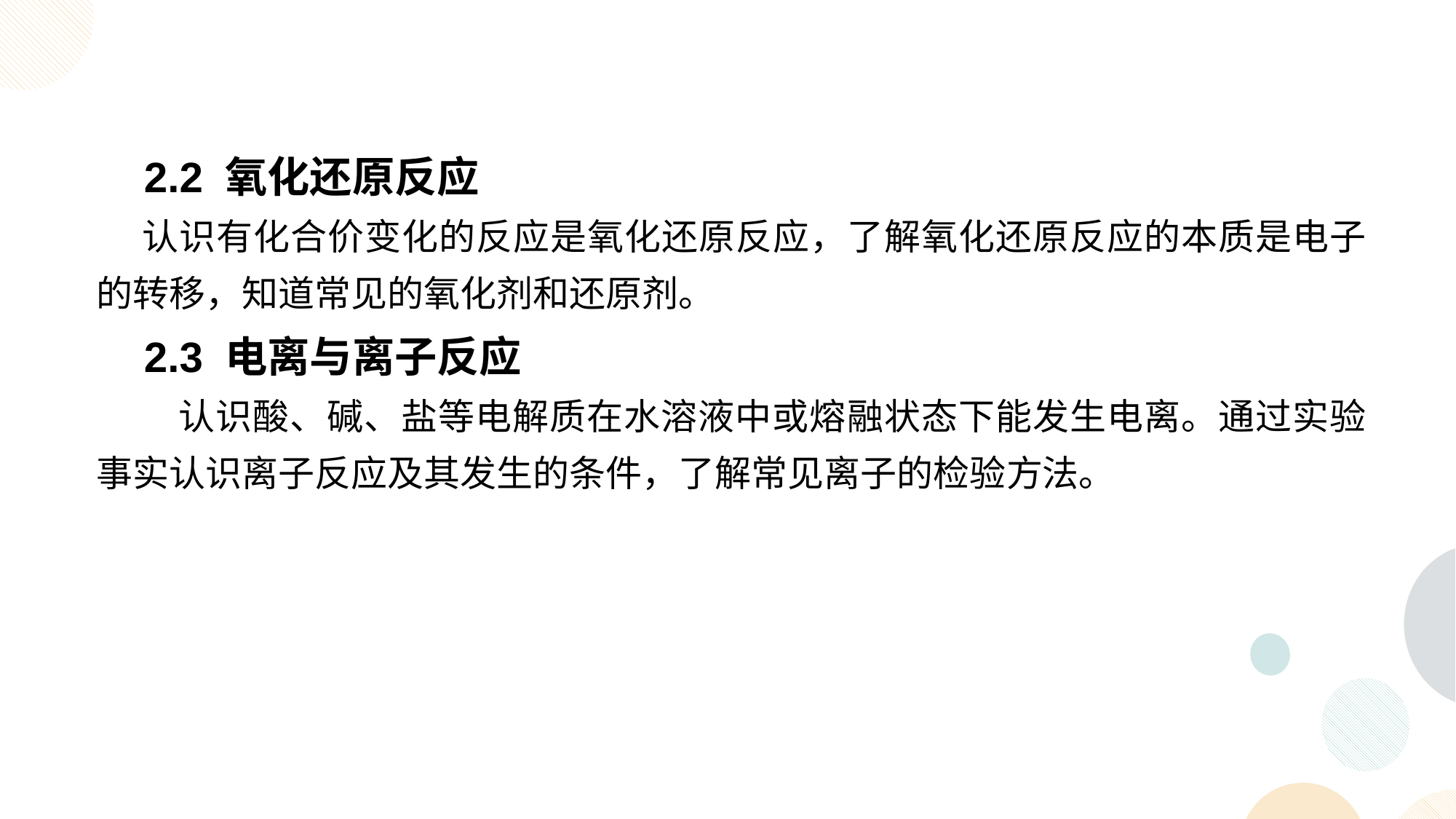

2.2 氧化还原反应
    认识有化合价变化的反应是氧化还原反应，了解氧化还原反应的本质是电子的转移，知道常见的氧化剂和还原剂。
    2.3 电离与离子反应
 认识酸、碱、盐等电解质在水溶液中或熔融状态下能发生电离。通过实验事实认识离子反应及其发生的条件，了解常见离子的检验方法。